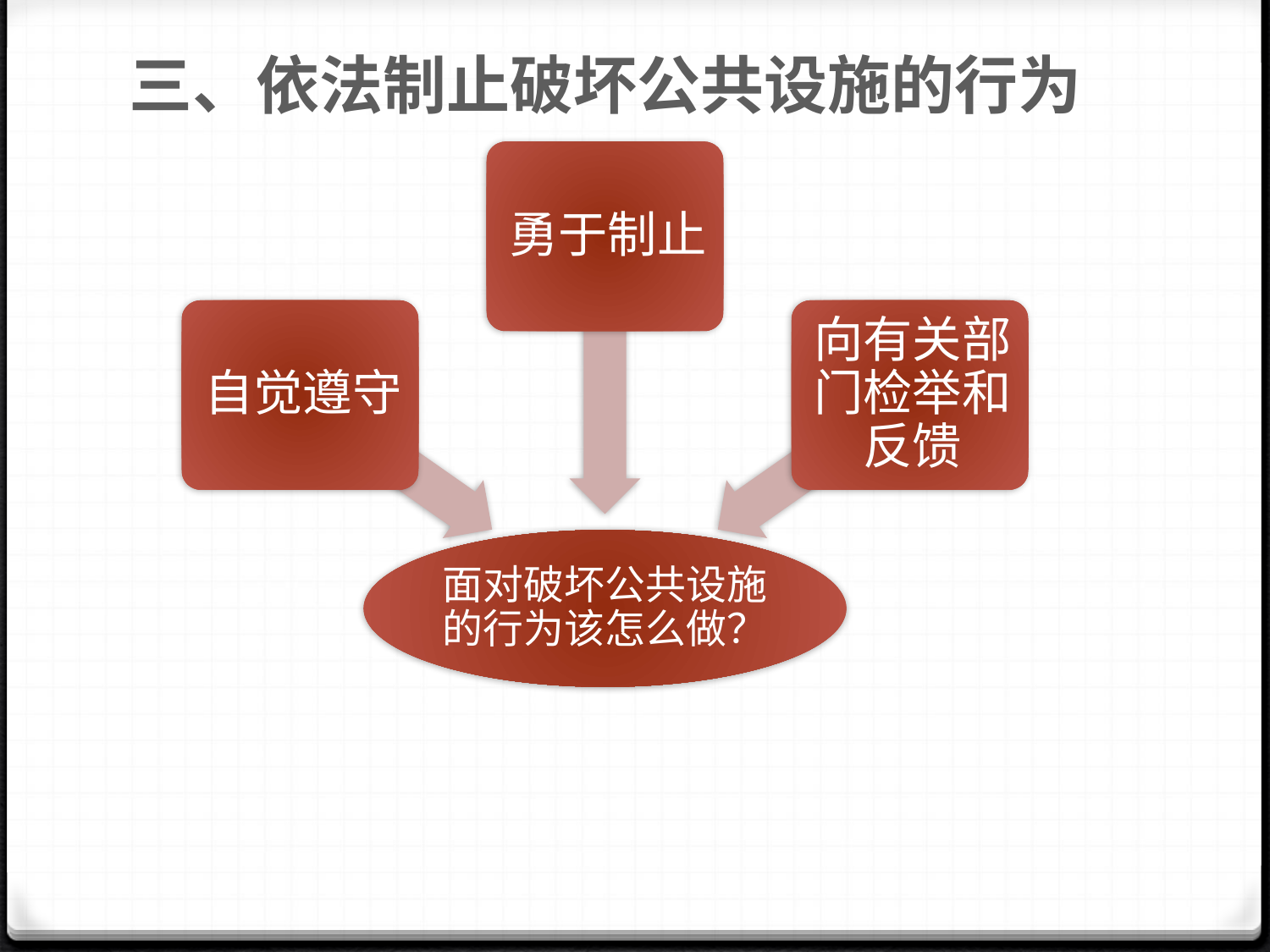

三、依法制止破坏公共设施的行为

面对破坏公共设施的行为该怎么做？
自觉遵守
勇于制止
向有关部门检举和反馈